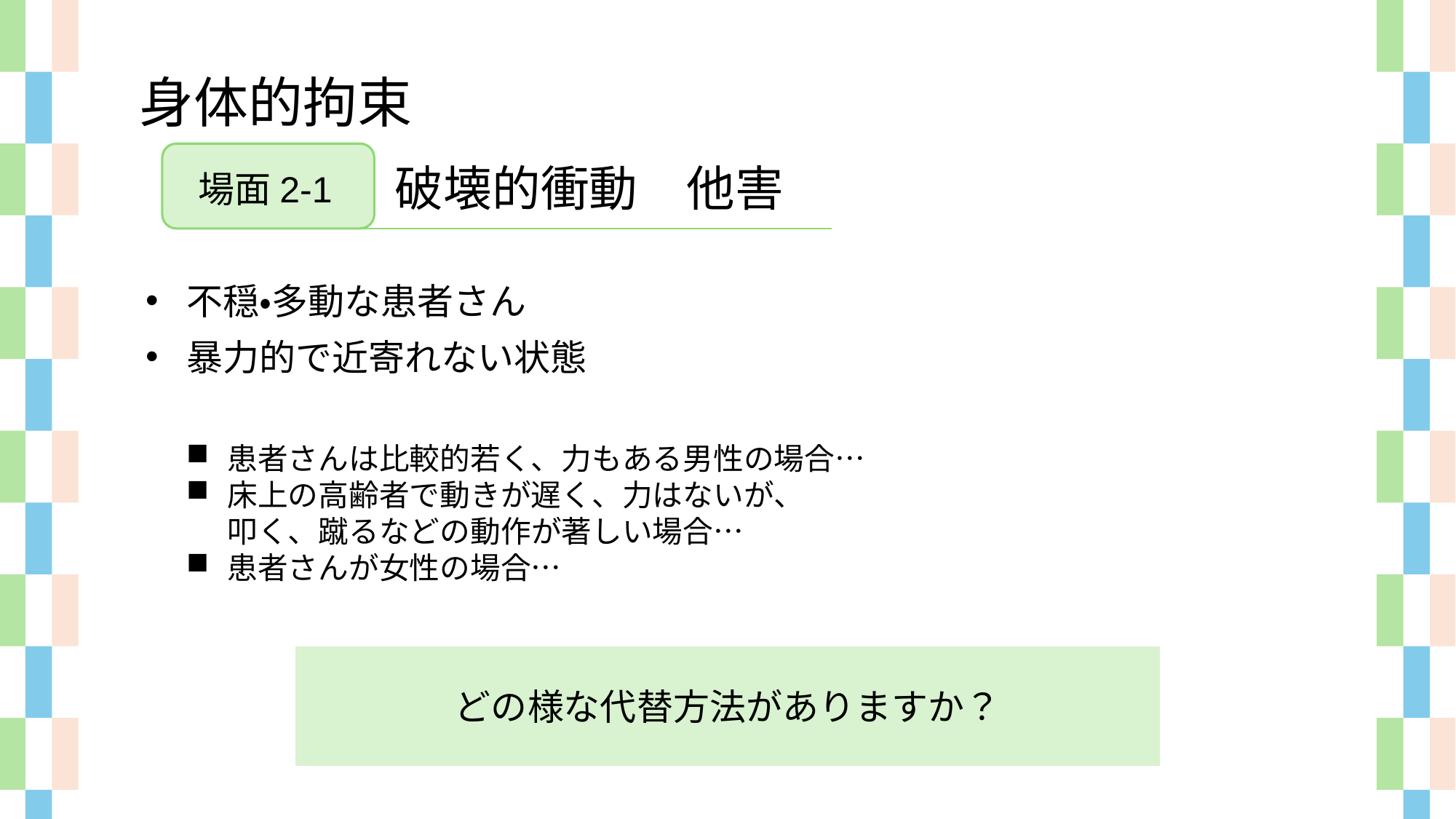

身体的拘束

破壊的衝動　他害
場面2-1
不穏・多動な患者さん
暴力的で近寄れない状態
患者さんは比較的若く、力もある男性の場合…
床上の高齢者で動きが遅く、力はないが、
叩く、蹴るなどの動作が著しい場合…
患者さんが女性の場合…

どの様な代替方法がありますか？